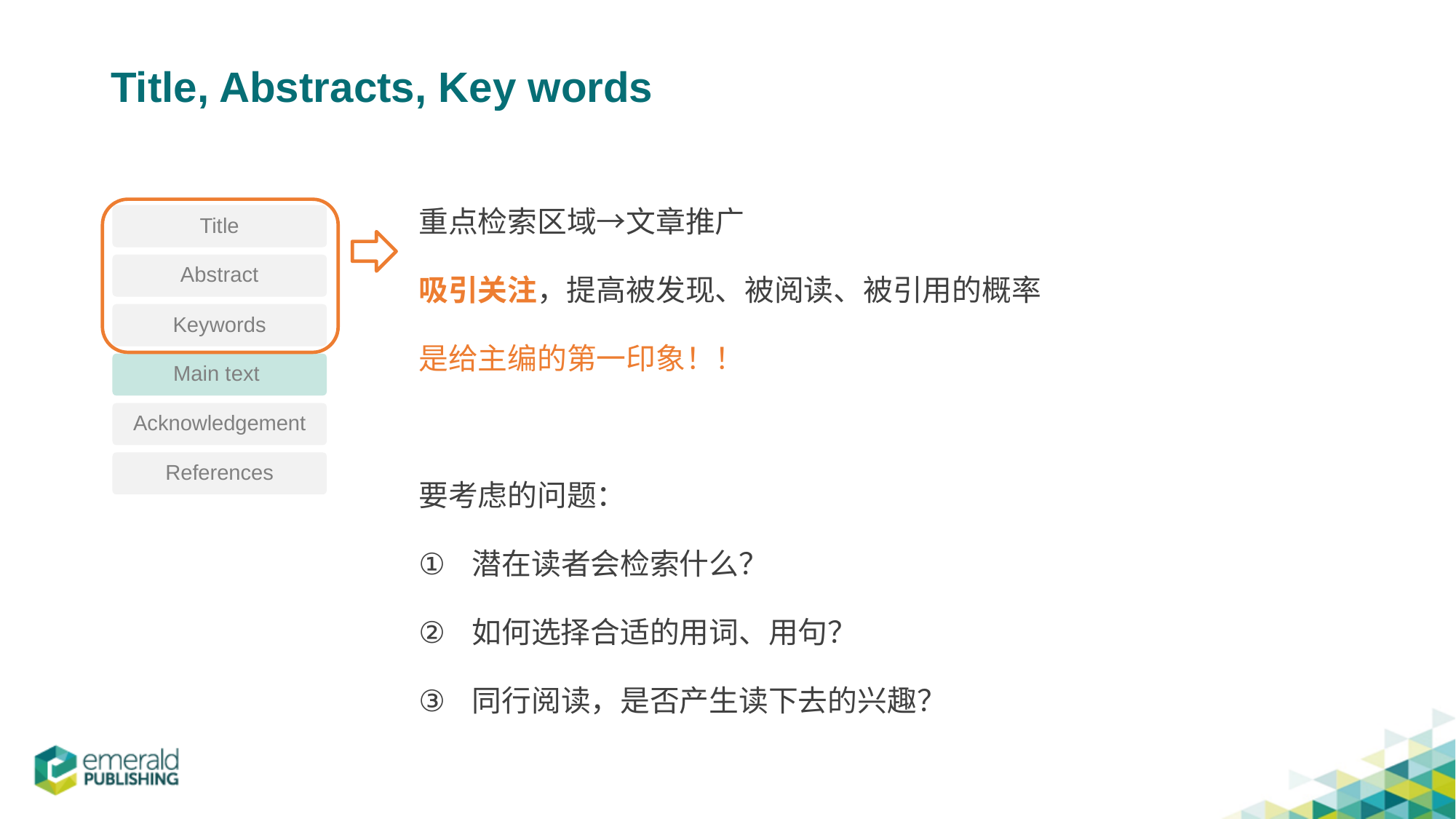

# Title, Abstracts, Key words
重点检索区域→文章推广
吸引关注，提高被发现、被阅读、被引用的概率
是给主编的第一印象！！

要考虑的问题：
潜在读者会检索什么？
如何选择合适的用词、用句？
同行阅读，是否产生读下去的兴趣？

Title

Abstract

Keywords

Main text

Acknowledgement

References